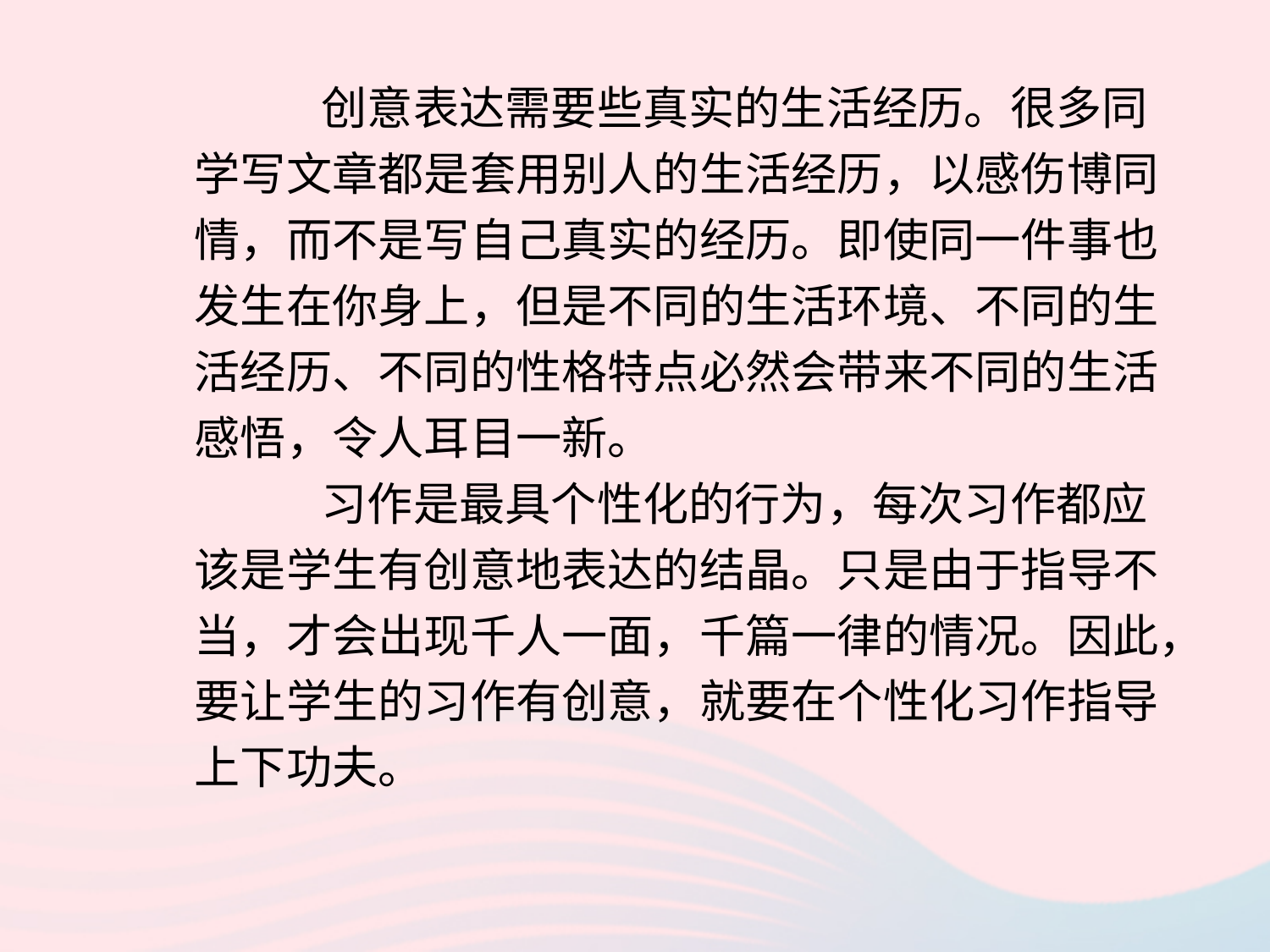

创意表达需要些真实的生活经历。很多同学写文章都是套用别人的生活经历，以感伤博同情，而不是写自己真实的经历。即使同一件事也发生在你身上，但是不同的生活环境、不同的生活经历、不同的性格特点必然会带来不同的生活感悟，令人耳目一新。
	习作是最具个性化的行为，每次习作都应该是学生有创意地表达的结晶。只是由于指导不当，才会出现千人一面，千篇一律的情况。因此，要让学生的习作有创意，就要在个性化习作指导上下功夫。